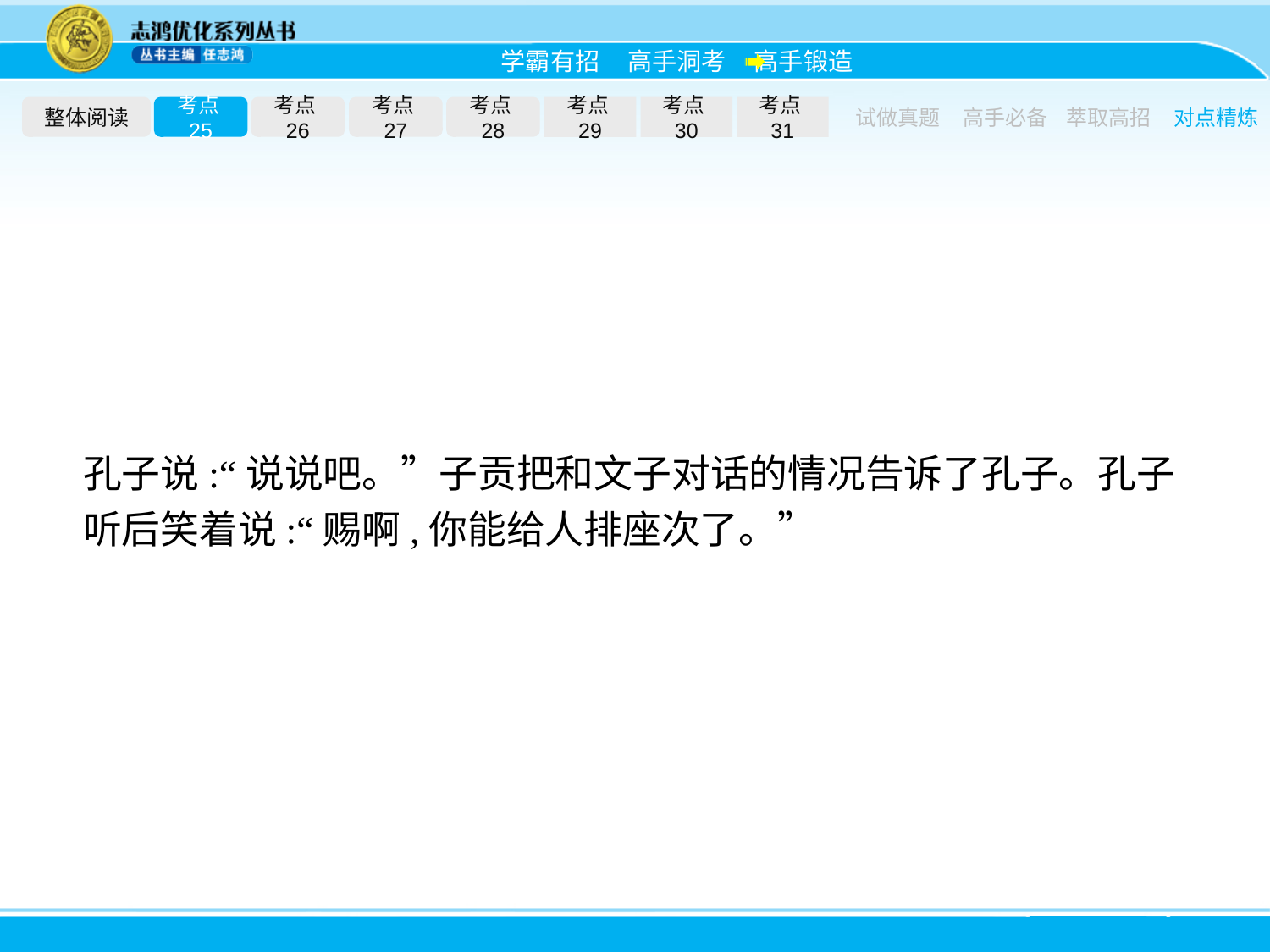

整体阅读
考点25
考点26
考点27
考点28
考点29
考点30
考点31
试做真题
高手必备
萃取高招
对点精炼
孔子说:“说说吧。”子贡把和文子对话的情况告诉了孔子。孔子听后笑着说:“赐啊,你能给人排座次了。”